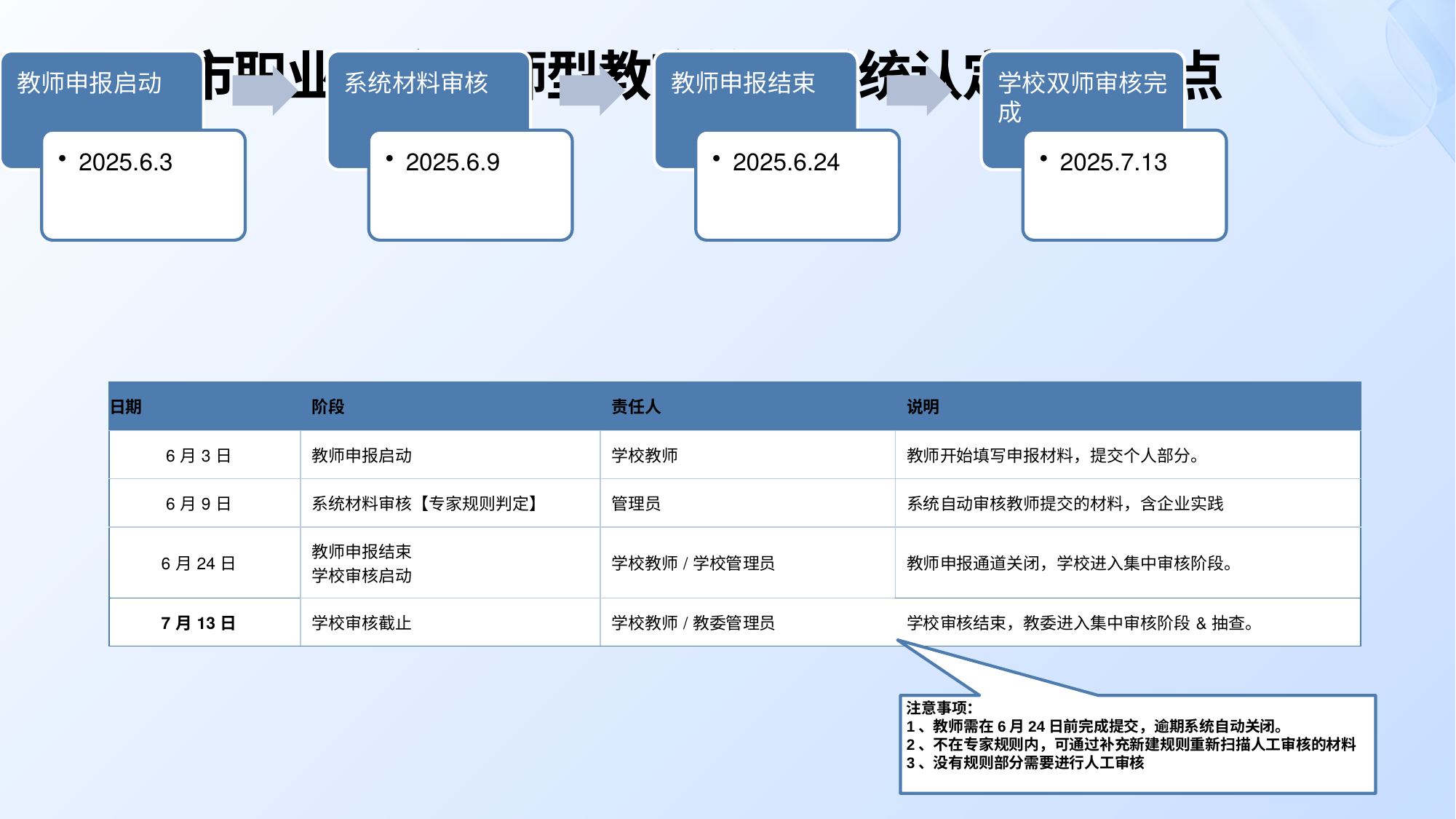

# 上海市职业教育双师型教育管理系统认定时间节点
教师申报启动
2025.6.3

系统材料审核
2025.6.9

教师申报结束
2025.6.24

学校双师审核完成
2025.7.13
| 日期 | 阶段 | 责任人 | 说明 |
| --- | --- | --- | --- |
| 6月3日 | 教师申报启动 | 学校教师 | 教师开始填写申报材料，提交个人部分。 |
| 6月9日 | 系统材料审核【专家规则判定】 | 管理员 | 系统自动审核教师提交的材料，含企业实践 |
| 6月24日 | 教师申报结束 学校审核启动 | 学校教师/学校管理员 | 教师申报通道关闭，学校进入集中审核阶段。 |
| 7月13日 | 学校审核截止 | 学校教师/教委管理员 | 学校审核结束，教委进入集中审核阶段&抽查。 |
注意事项：
1、教师需在6月24日前完成提交，逾期系统自动关闭。
2、不在专家规则内，可通过补充新建规则重新扫描人工审核的材料
3、没有规则部分需要进行人工审核